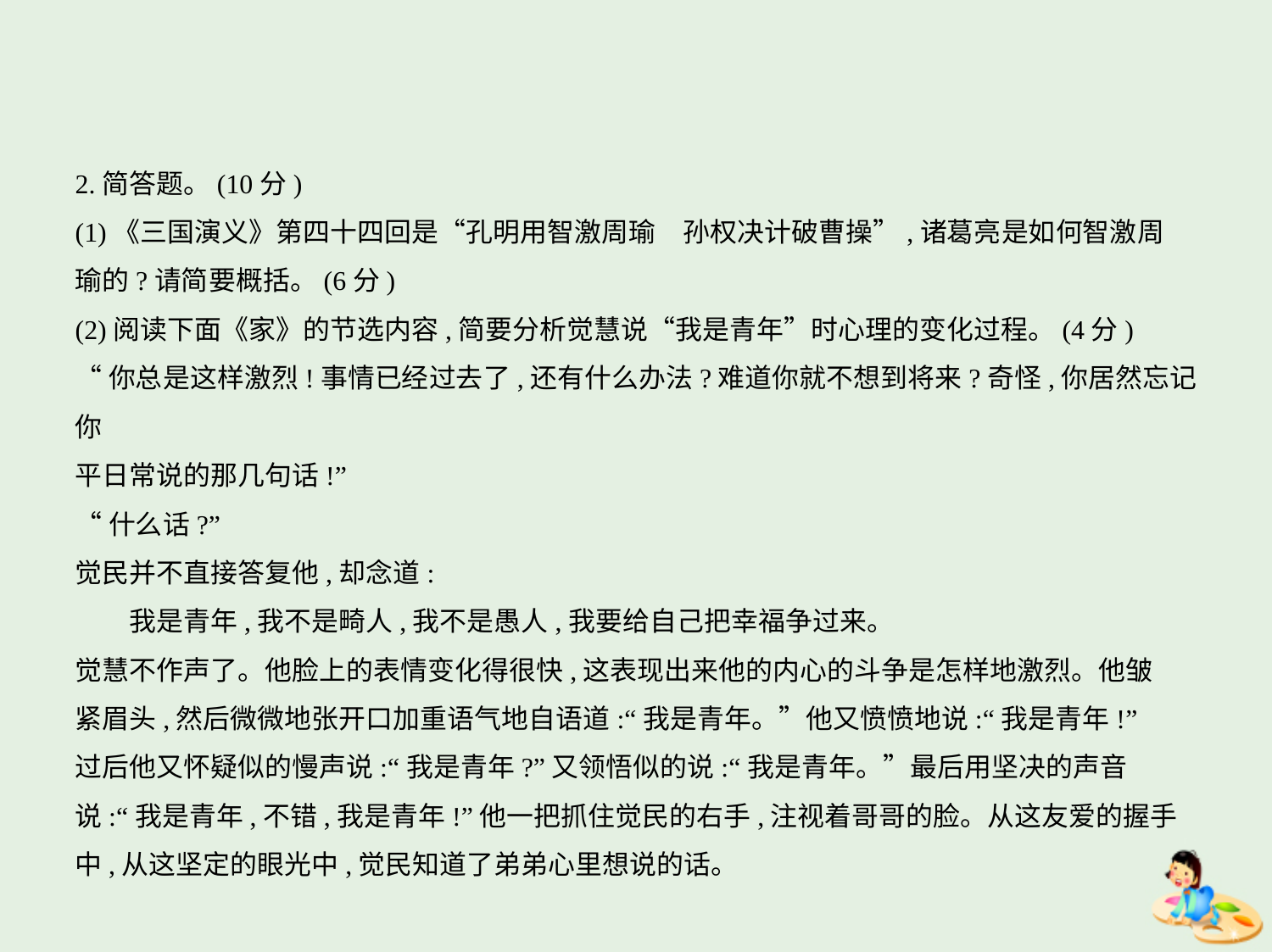

2.简答题。(10分)
(1)《三国演义》第四十四回是“孔明用智激周瑜　孙权决计破曹操”,诸葛亮是如何智激周
瑜的?请简要概括。(6分)
(2)阅读下面《家》的节选内容,简要分析觉慧说“我是青年”时心理的变化过程。(4分)
“你总是这样激烈!事情已经过去了,还有什么办法?难道你就不想到将来?奇怪,你居然忘记你
平日常说的那几句话!”
“什么话?”
觉民并不直接答复他,却念道:
　　我是青年,我不是畸人,我不是愚人,我要给自己把幸福争过来。
觉慧不作声了。他脸上的表情变化得很快,这表现出来他的内心的斗争是怎样地激烈。他皱
紧眉头,然后微微地张开口加重语气地自语道:“我是青年。”他又愤愤地说:“我是青年!”
过后他又怀疑似的慢声说:“我是青年?”又领悟似的说:“我是青年。”最后用坚决的声音
说:“我是青年,不错,我是青年!”他一把抓住觉民的右手,注视着哥哥的脸。从这友爱的握手
中,从这坚定的眼光中,觉民知道了弟弟心里想说的话。